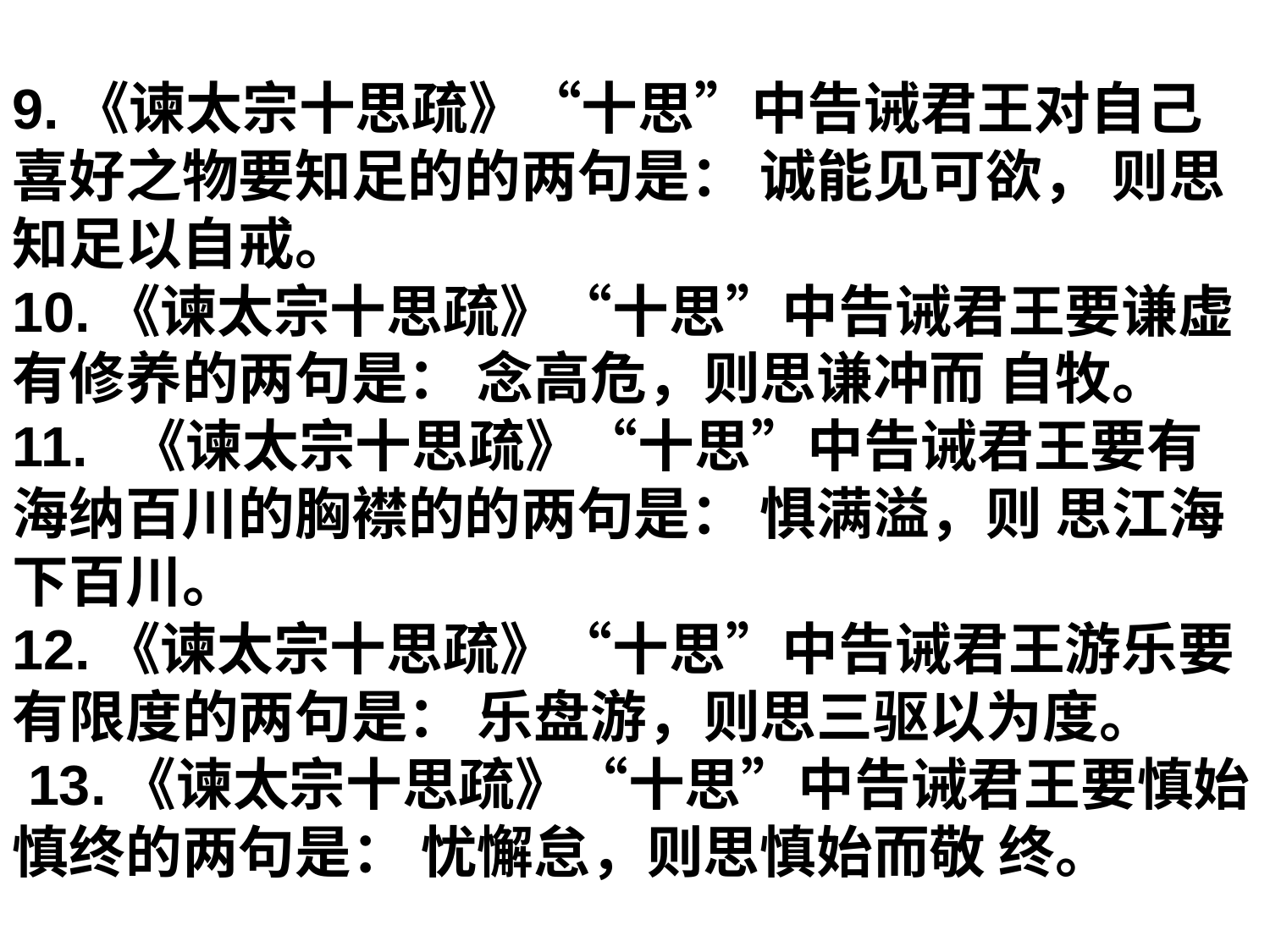

9.《谏太宗十思疏》“十思”中告诫君王对自己喜好之物要知足的的两句是： 诚能见可欲， 则思知足以自戒。
10.《谏太宗十思疏》“十思”中告诫君王要谦虚有修养的两句是： 念高危，则思谦冲而 自牧。
11. 《谏太宗十思疏》“十思”中告诫君王要有海纳百川的胸襟的的两句是： 惧满溢，则 思江海下百川。
12.《谏太宗十思疏》“十思”中告诫君王游乐要有限度的两句是： 乐盘游，则思三驱以为度。
 13.《谏太宗十思疏》“十思”中告诫君王要慎始慎终的两句是： 忧懈怠，则思慎始而敬 终。